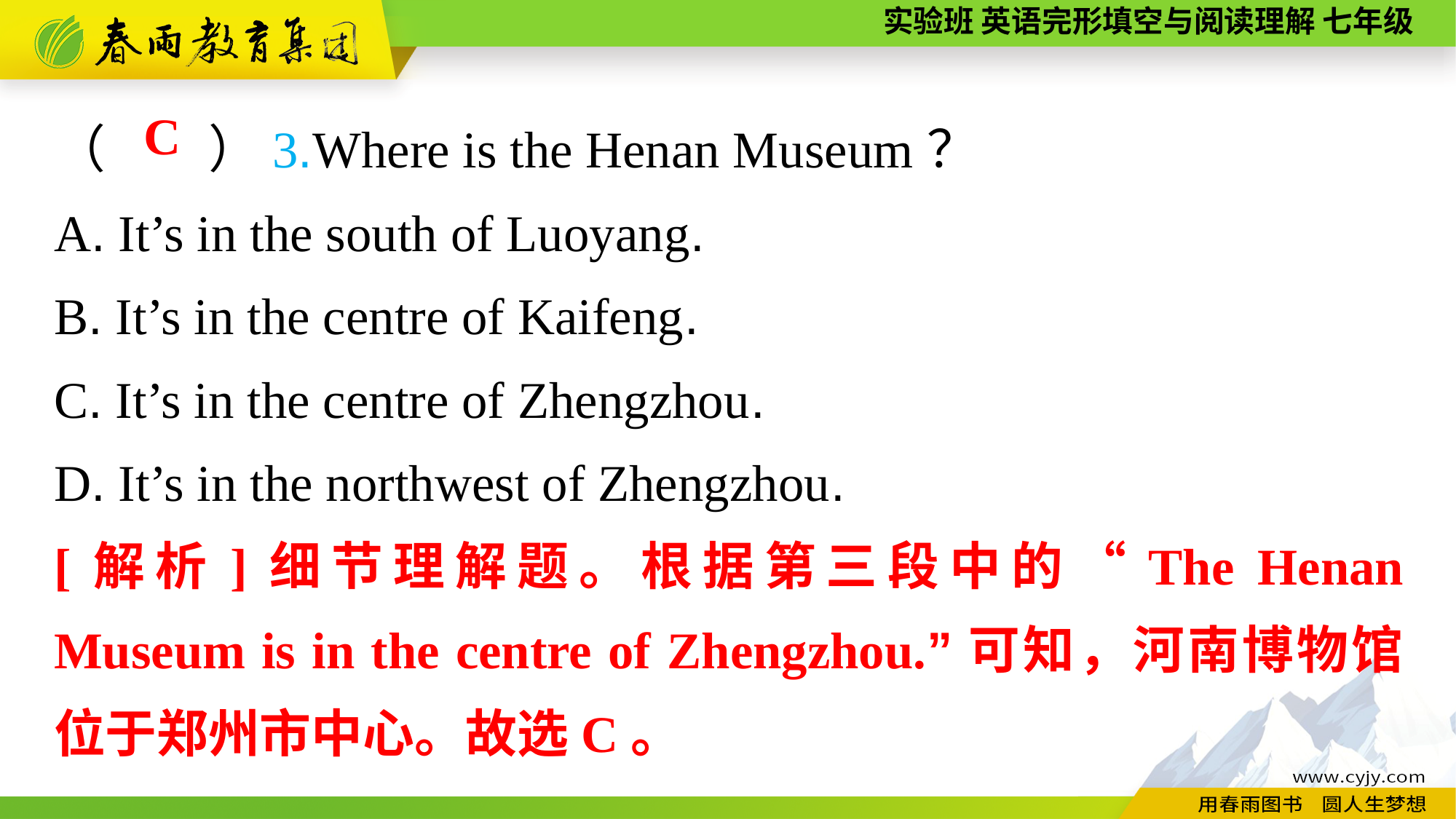

（　　）3.Where is the Henan Museum？
A. It’s in the south of Luoyang.
B. It’s in the centre of Kaifeng.
C. It’s in the centre of Zhengzhou.
D. It’s in the northwest of Zhengzhou.
C
[解析]细节理解题。根据第三段中的“The Henan Museum is in the centre of Zhengzhou.”可知，河南博物馆位于郑州市中心。故选C。